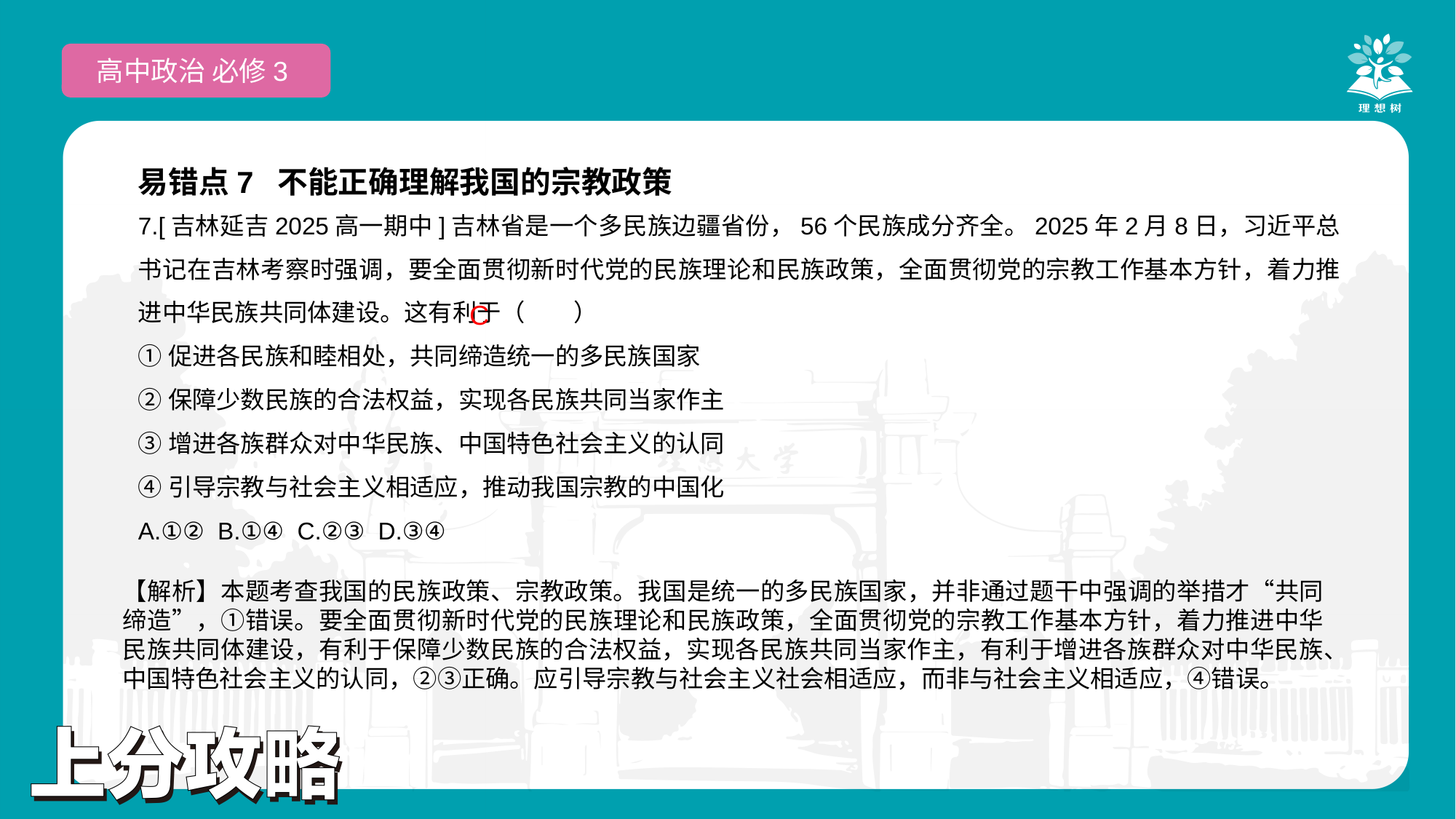

高中政治 必修3
易错点7  不能正确理解我国的宗教政策
7.[吉林延吉2025高一期中]吉林省是一个多民族边疆省份，56个民族成分齐全。2025年2月8日，习近平总书记在吉林考察时强调，要全面贯彻新时代党的民族理论和民族政策，全面贯彻党的宗教工作基本方针，着力推进中华民族共同体建设。这有利于（　　）
①促进各民族和睦相处，共同缔造统一的多民族国家
②保障少数民族的合法权益，实现各民族共同当家作主
③增进各族群众对中华民族、中国特色社会主义的认同
④引导宗教与社会主义相适应，推动我国宗教的中国化
A.①②  B.①④  C.②③  D.③④
C
【解析】本题考查我国的民族政策、宗教政策。我国是统一的多民族国家，并非通过题干中强调的举措才“共同缔造”，①错误。要全面贯彻新时代党的民族理论和民族政策，全面贯彻党的宗教工作基本方针，着力推进中华民族共同体建设，有利于保障少数民族的合法权益，实现各民族共同当家作主，有利于增进各族群众对中华民族、中国特色社会主义的认同，②③正确。应引导宗教与社会主义社会相适应，而非与社会主义相适应，④错误。